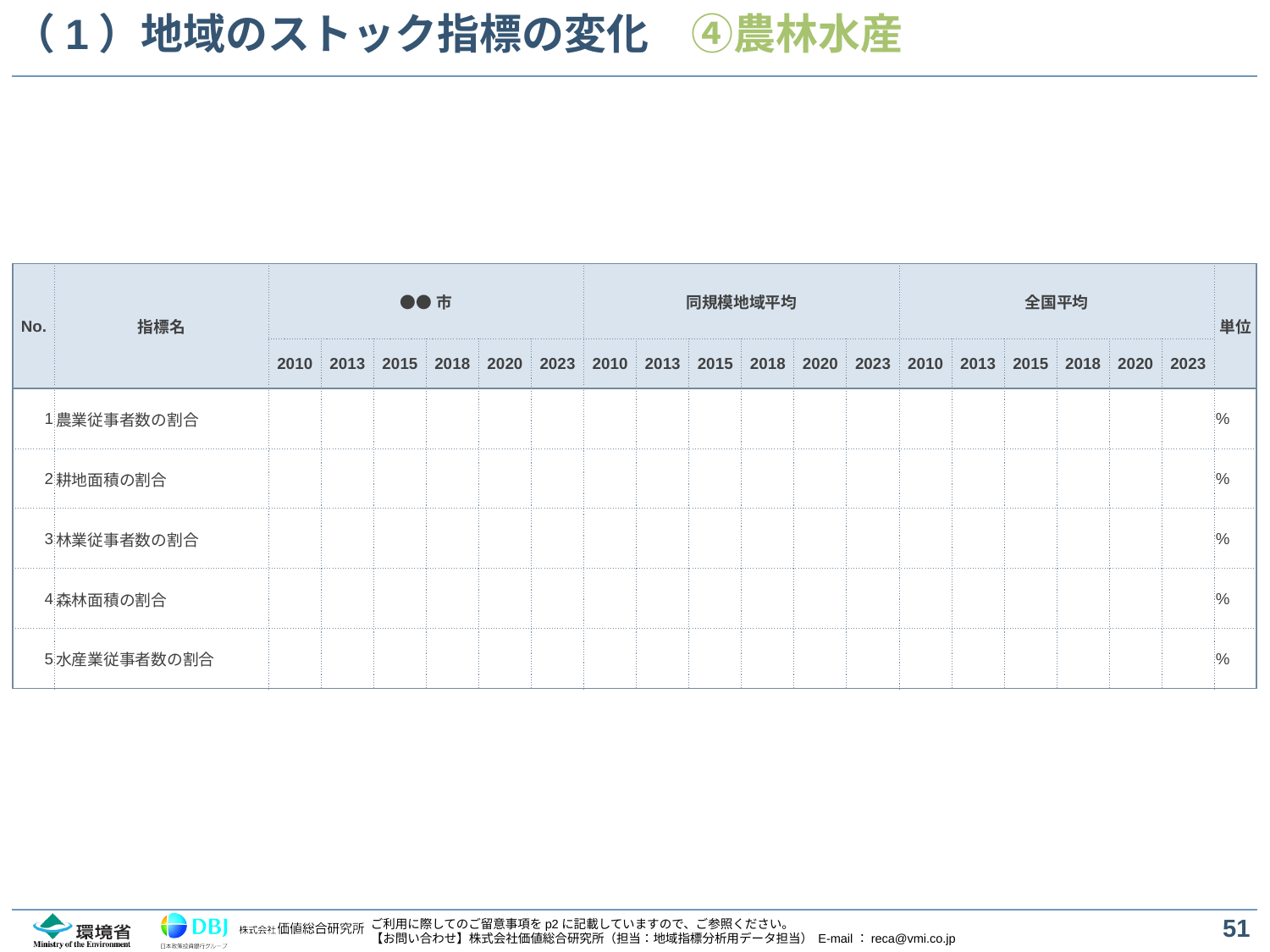

# （1）地域のストック指標の変化　④農林水産
| No. | 指標名 | ●●市 |  |  |  |  |  | 同規模地域平均 |  |  |  |  |  | 全国平均 |  |  |  |  |  | 単位 |
| --- | --- | --- | --- | --- | --- | --- | --- | --- | --- | --- | --- | --- | --- | --- | --- | --- | --- | --- | --- | --- |
|  |  | 2010 | 2013 | 2015 | 2018 | 2020 | 2023 | 2010 | 2013 | 2015 | 2018 | 2020 | 2023 | 2010 | 2013 | 2015 | 2018 | 2020 | 2023 |  |
| 1 | 農業従事者数の割合 |  |  |  |  |  |  |  |  |  |  |  |  |  |  |  |  |  |  | % |
| 2 | 耕地面積の割合 |  |  |  |  |  |  |  |  |  |  |  |  |  |  |  |  |  |  | % |
| 3 | 林業従事者数の割合 |  |  |  |  |  |  |  |  |  |  |  |  |  |  |  |  |  |  | % |
| 4 | 森林面積の割合 |  |  |  |  |  |  |  |  |  |  |  |  |  |  |  |  |  |  | % |
| 5 | 水産業従事者数の割合 |  |  |  |  |  |  |  |  |  |  |  |  |  |  |  |  |  |  | % |
51